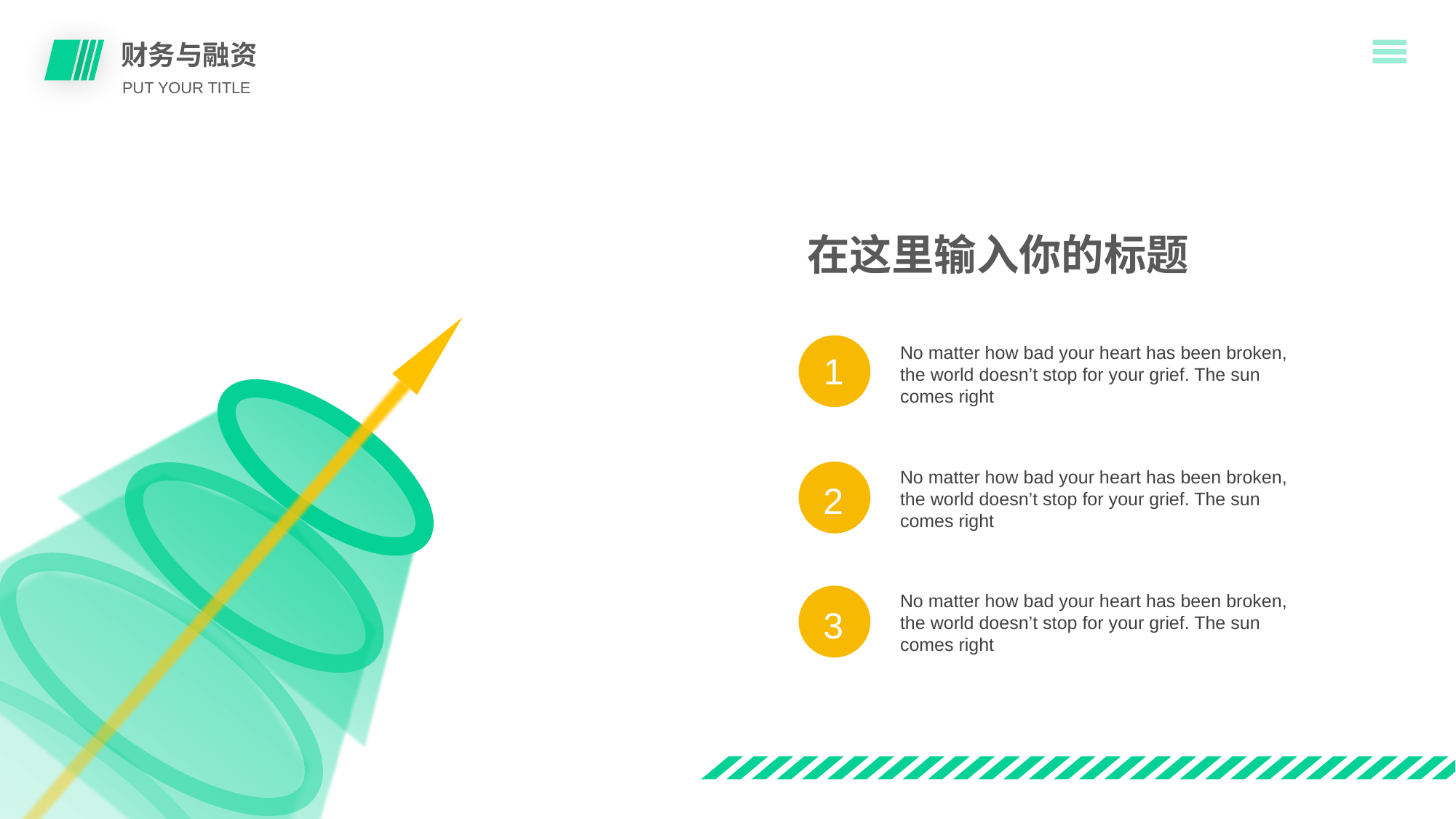

财务与融资

PUT YOUR TITLE

Unified fonts make reading more fluent.
Theme color makes PPT more convenient to change.
Adjust the spacing to adapt to Chinese typesetting, use the reference line in PPT.
在这里输入你的标题

1
No matter how bad your heart has been broken, the world doesn’t stop for your grief. The sun comes right
Text here

Copy paste fonts. Choose the only option to retain text.

No matter how bad your heart has been broken, the world doesn’t stop for your grief. The sun comes right

2

Text here

Copy paste fonts. Choose the only option to retain text.

No matter how bad your heart has been broken, the world doesn’t stop for your grief. The sun comes right

3